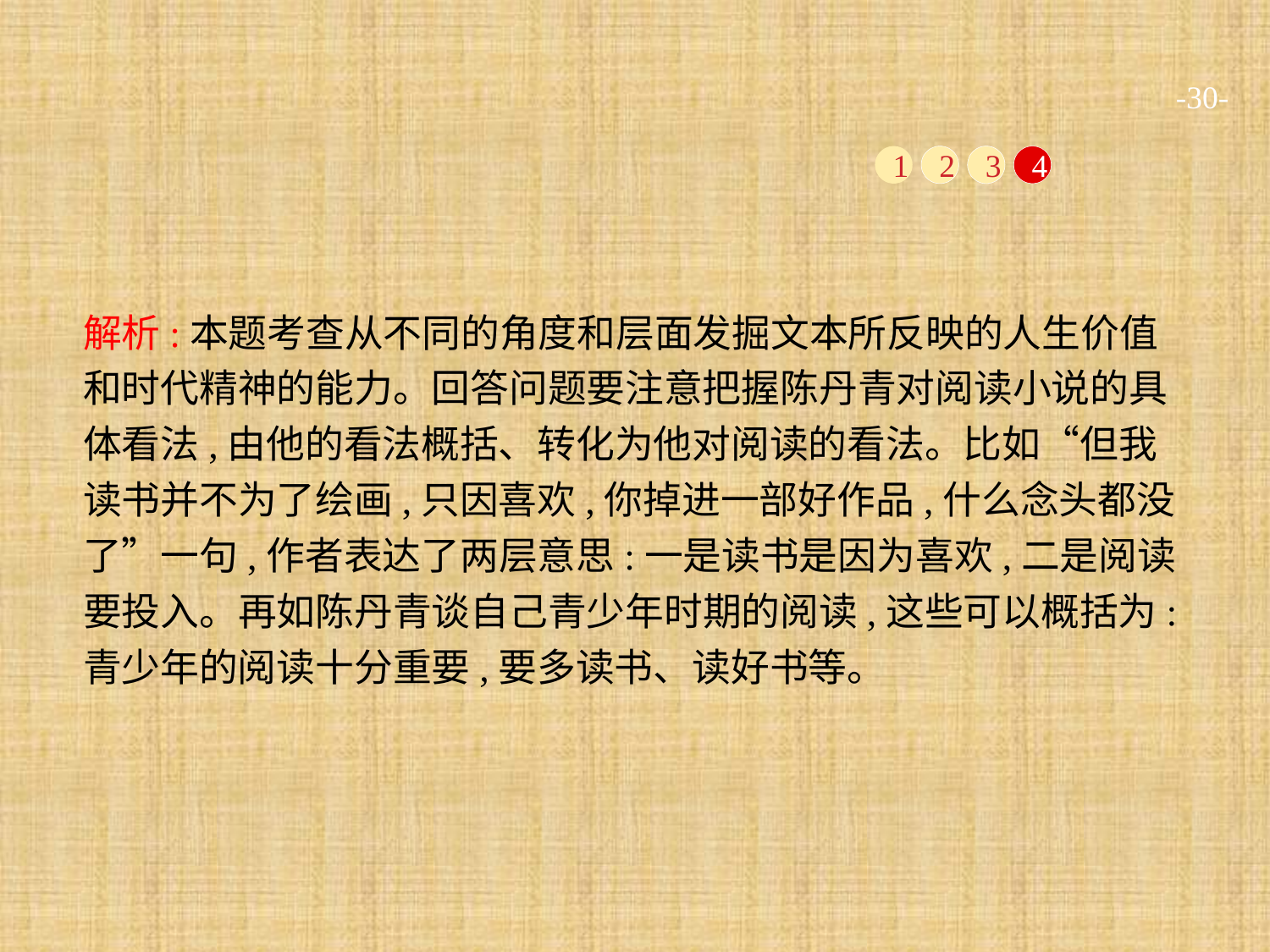

-30-
1
2
3
4
解析:本题考查从不同的角度和层面发掘文本所反映的人生价值和时代精神的能力。回答问题要注意把握陈丹青对阅读小说的具体看法,由他的看法概括、转化为他对阅读的看法。比如“但我读书并不为了绘画,只因喜欢,你掉进一部好作品,什么念头都没了”一句,作者表达了两层意思:一是读书是因为喜欢,二是阅读要投入。再如陈丹青谈自己青少年时期的阅读,这些可以概括为:青少年的阅读十分重要,要多读书、读好书等。